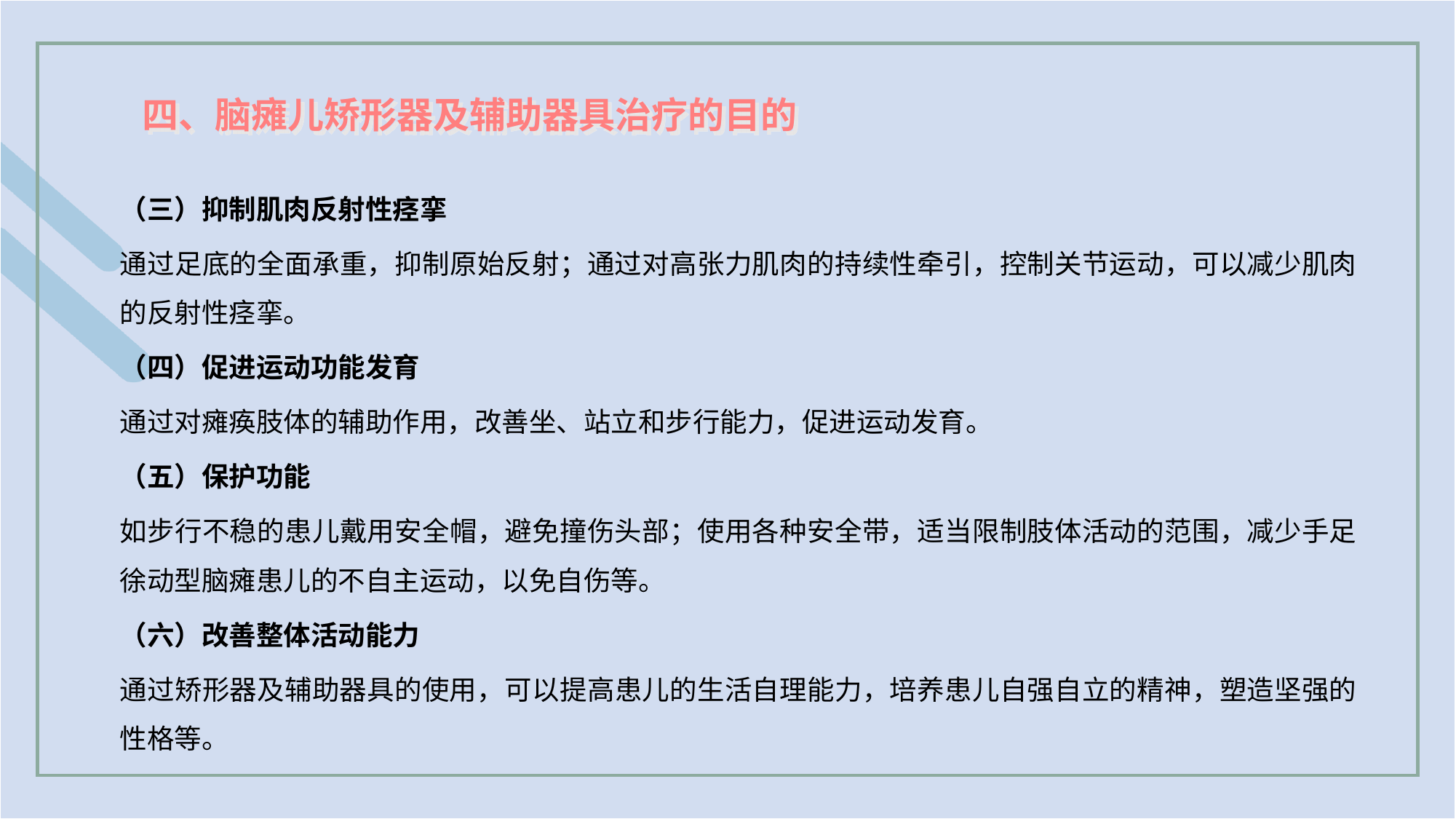

四、脑瘫儿矫形器及辅助器具治疗的目的
（三）抑制肌肉反射性痉挛
通过足底的全面承重，抑制原始反射；通过对高张力肌肉的持续性牵引，控制关节运动，可以减少肌肉的反射性痉挛。
（四）促进运动功能发育
通过对瘫痪肢体的辅助作用，改善坐、站立和步行能力，促进运动发育。
（五）保护功能
如步行不稳的患儿戴用安全帽，避免撞伤头部；使用各种安全带，适当限制肢体活动的范围，减少手足徐动型脑瘫患儿的不自主运动，以免自伤等。
（六）改善整体活动能力
通过矫形器及辅助器具的使用，可以提高患儿的生活自理能力，培养患儿自强自立的精神，塑造坚强的性格等。